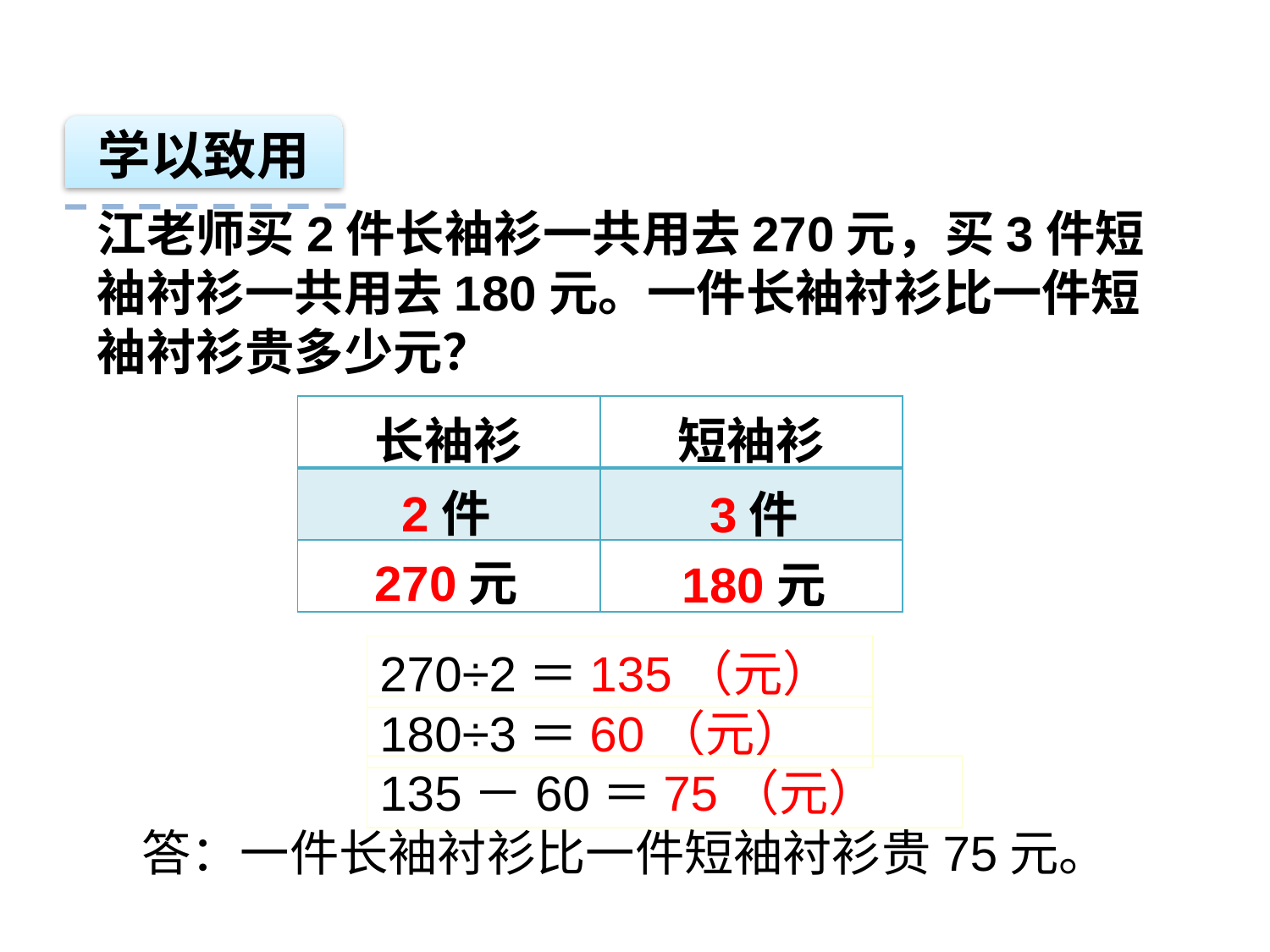

学以致用
江老师买2件长袖衫一共用去270元，买3件短袖衬衫一共用去180元。一件长袖衬衫比一件短袖衬衫贵多少元？
| 长袖衫 | 短袖衫 |
| --- | --- |
|  |  |
|  |  |
2件
3件
270元
180元
270÷2＝135（元）
180÷3＝60（元）
135－60＝75（元）
答：一件长袖衬衫比一件短袖衬衫贵75元。